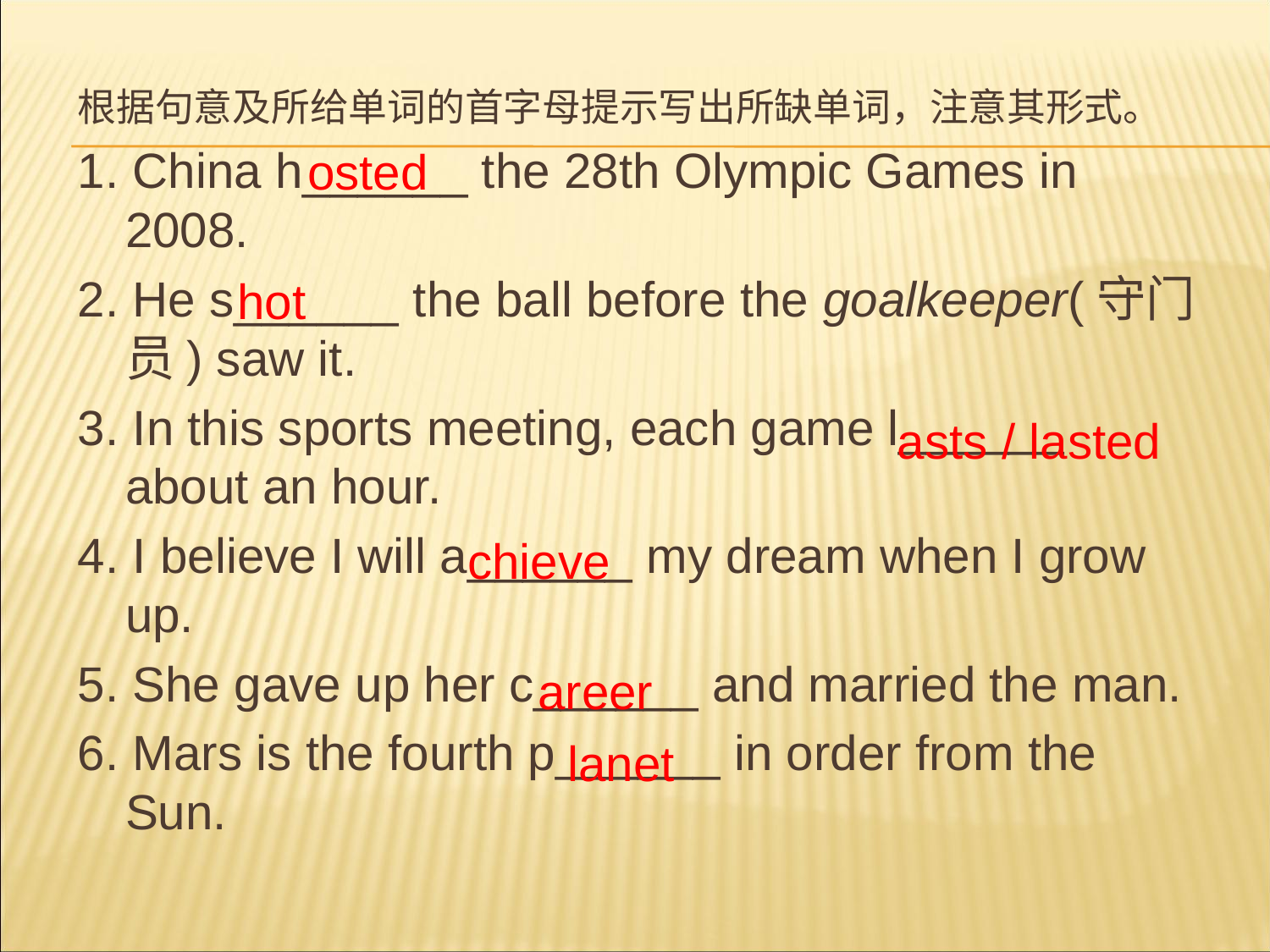

根据句意及所给单词的首字母提示写出所缺单词，注意其形式。
1. China h______ the 28th Olympic Games in 2008.
2. He s______ the ball before the goalkeeper(守门员) saw it.
3. In this sports meeting, each game l______ about an hour.
4. I believe I will a______ my dream when I grow up.
5. She gave up her c______ and married the man.
6. Mars is the fourth p______ in order from the Sun.
osted
hot
asts / lasted
chieve
areer
lanet